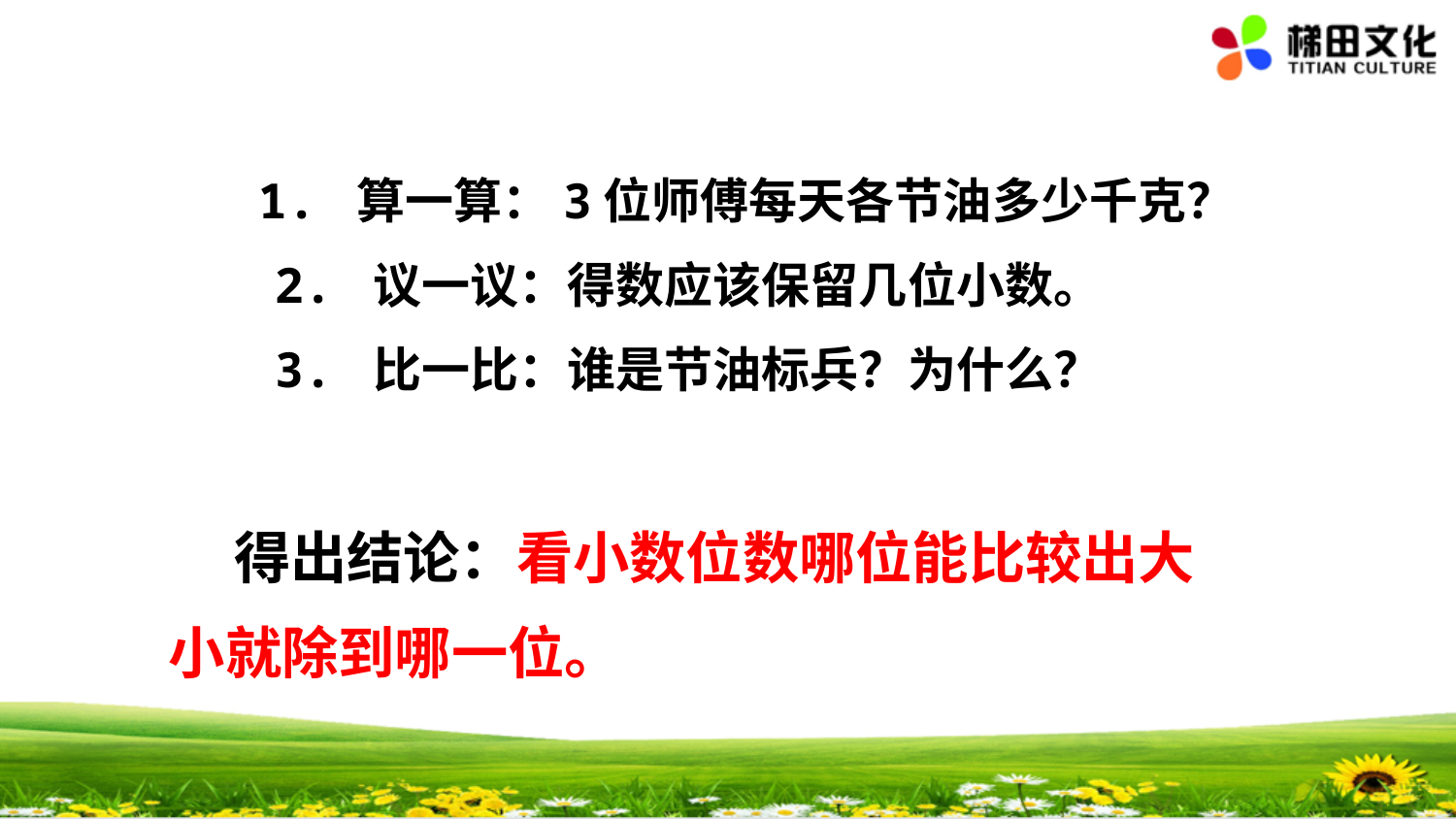

1. 算一算：3位师傅每天各节油多少千克？
2. 议一议：得数应该保留几位小数。
3. 比一比：谁是节油标兵？为什么？
    得出结论：看小数位数哪位能比较出大小就除到哪一位。